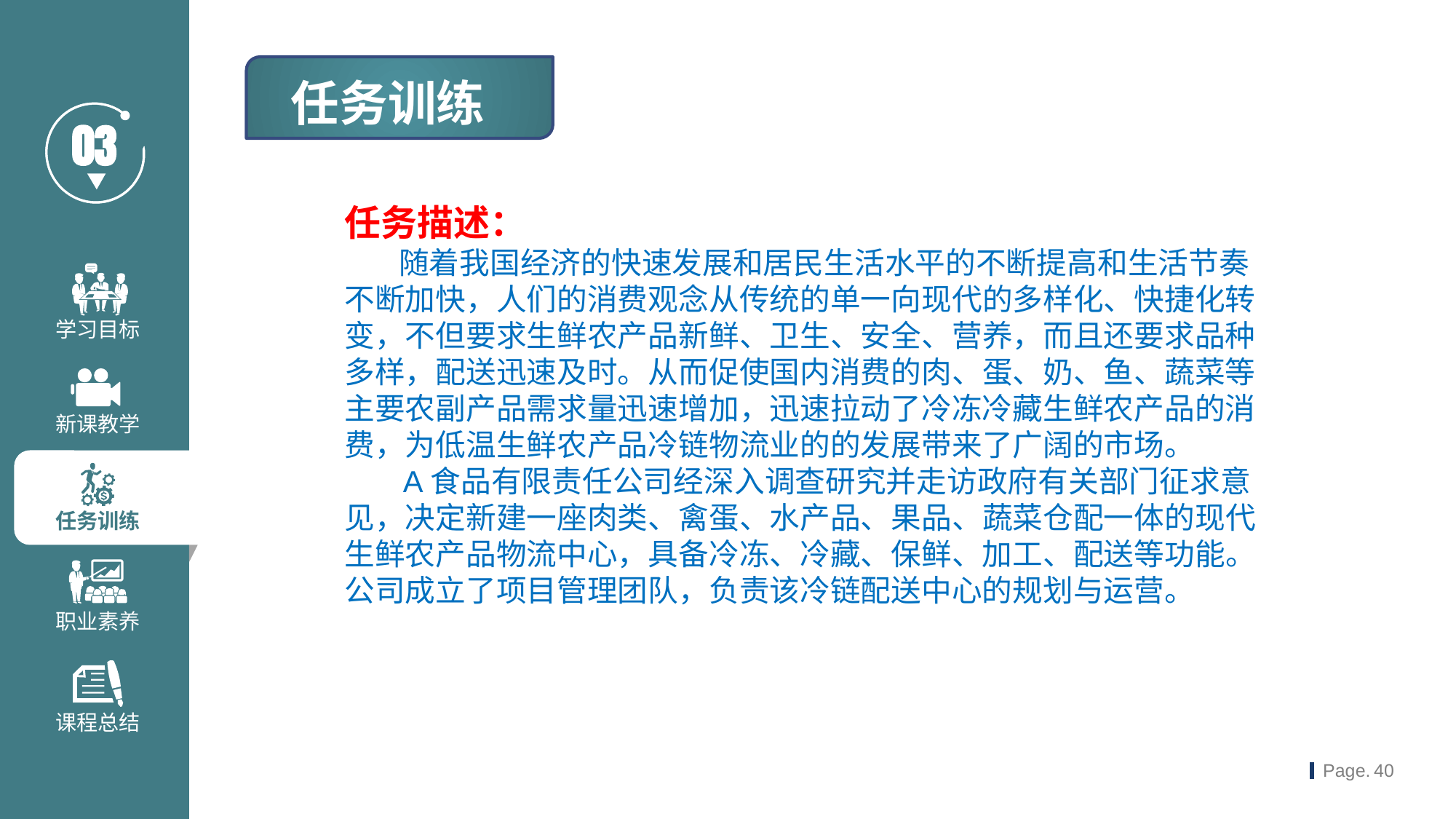

任务训练
任务描述：
       随着我国经济的快速发展和居民生活水平的不断提高和生活节奏不断加快，人们的消费观念从传统的单一向现代的多样化、快捷化转变，不但要求生鲜农产品新鲜、卫生、安全、营养，而且还要求品种多样，配送迅速及时。从而促使国内消费的肉、蛋、奶、鱼、蔬菜等主要农副产品需求量迅速增加，迅速拉动了冷冻冷藏生鲜农产品的消费，为低温生鲜农产品冷链物流业的的发展带来了广阔的市场。
       A食品有限责任公司经深入调查研究并走访政府有关部门征求意见，决定新建一座肉类、禽蛋、水产品、果品、蔬菜仓配一体的现代生鲜农产品物流中心，具备冷冻、冷藏、保鲜、加工、配送等功能。公司成立了项目管理团队，负责该冷链配送中心的规划与运营。